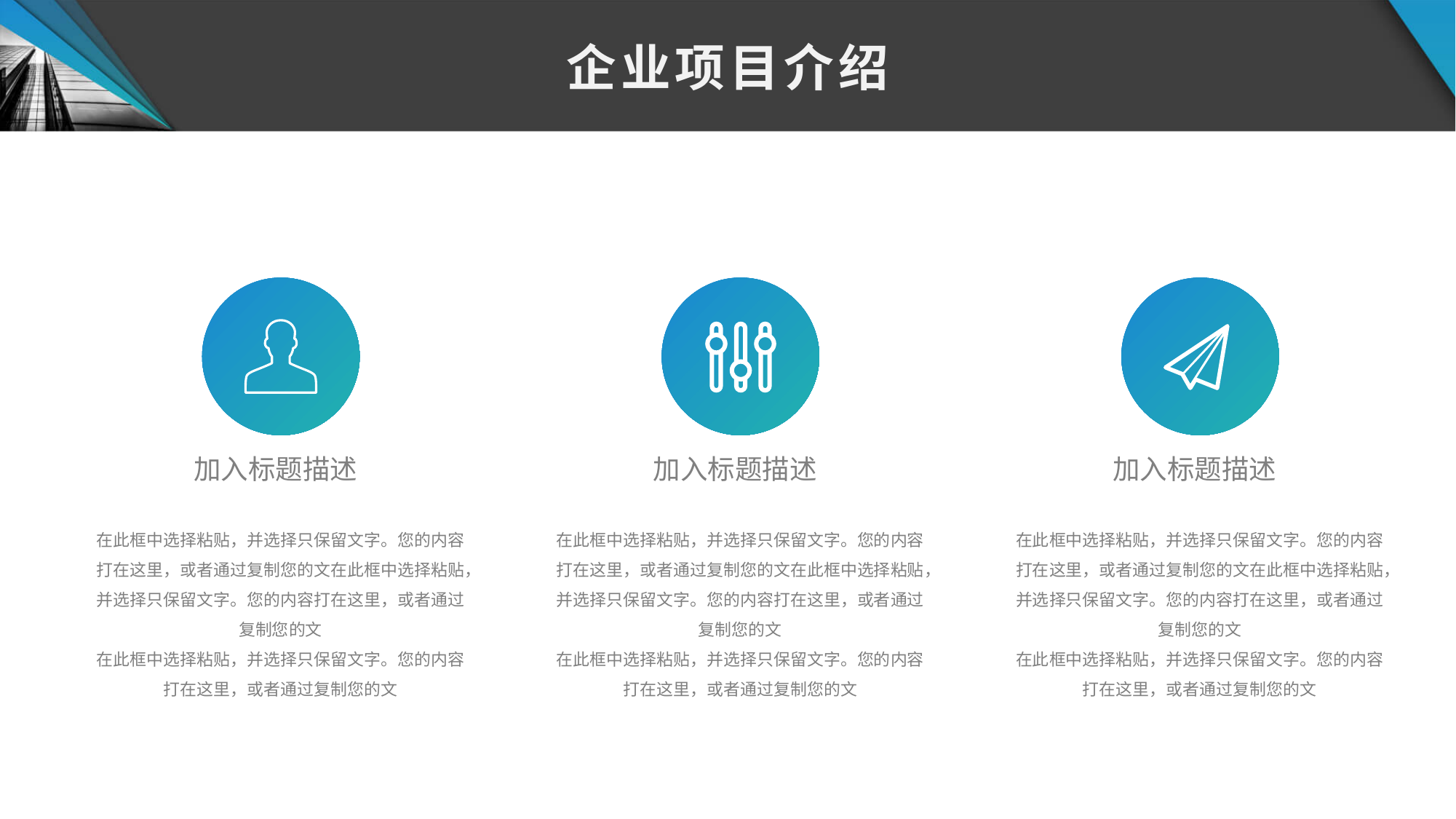

企业项目介绍

加入标题描述
在此框中选择粘贴，并选择只保留文字。您的内容打在这里，或者通过复制您的文在此框中选择粘贴，并选择只保留文字。您的内容打在这里，或者通过复制您的文
在此框中选择粘贴，并选择只保留文字。您的内容打在这里，或者通过复制您的文

加入标题描述
在此框中选择粘贴，并选择只保留文字。您的内容打在这里，或者通过复制您的文在此框中选择粘贴，并选择只保留文字。您的内容打在这里，或者通过复制您的文
在此框中选择粘贴，并选择只保留文字。您的内容打在这里，或者通过复制您的文

加入标题描述
在此框中选择粘贴，并选择只保留文字。您的内容打在这里，或者通过复制您的文在此框中选择粘贴，并选择只保留文字。您的内容打在这里，或者通过复制您的文
在此框中选择粘贴，并选择只保留文字。您的内容打在这里，或者通过复制您的文